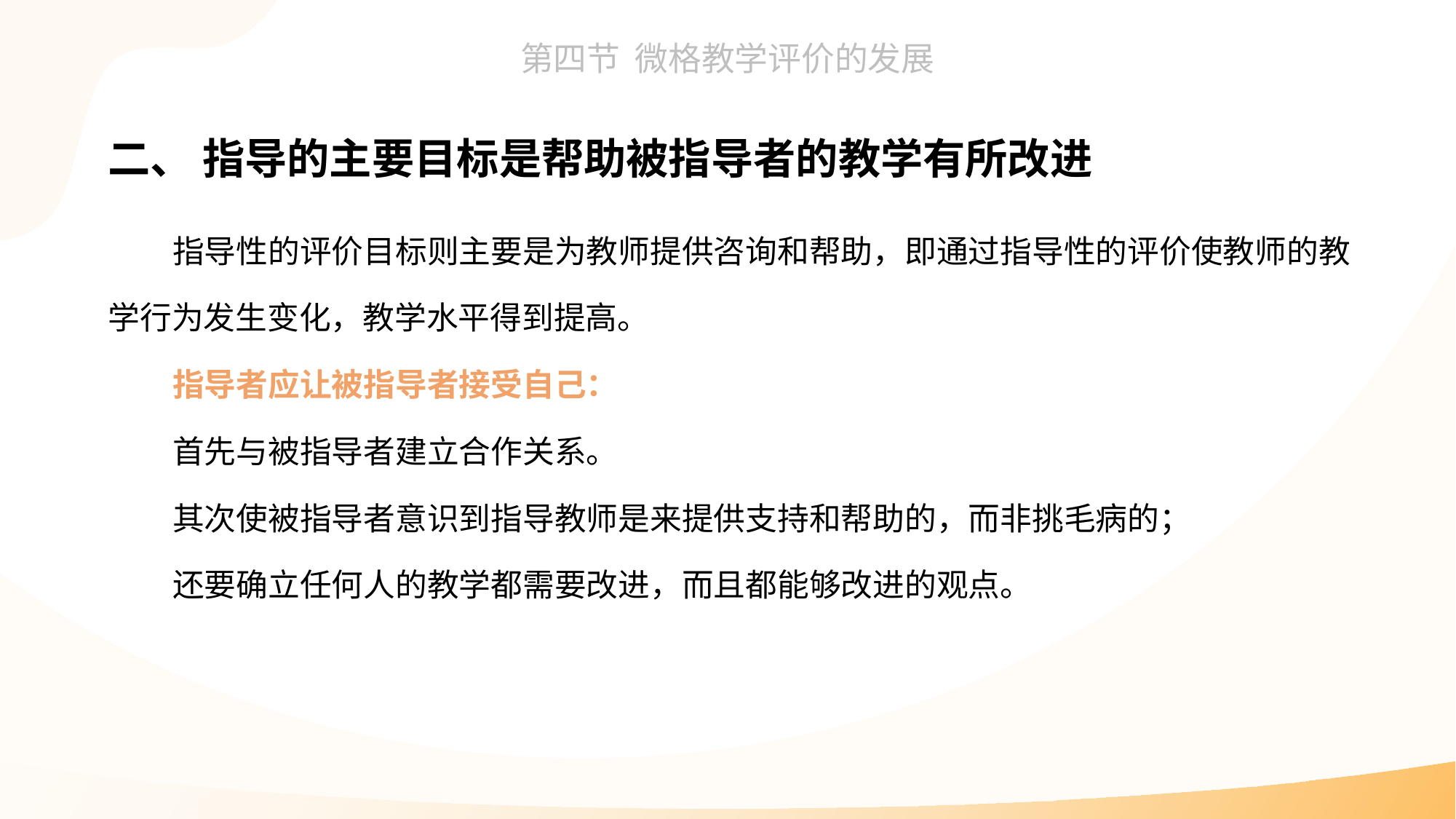

二、 指导的主要目标是帮助被指导者的教学有所改进
指导性的评价目标则主要是为教师提供咨询和帮助，即通过指导性的评价使教师的教学行为发生变化，教学水平得到提高。
指导者应让被指导者接受自己：
首先与被指导者建立合作关系。
其次使被指导者意识到指导教师是来提供支持和帮助的，而非挑毛病的；
还要确立任何人的教学都需要改进，而且都能够改进的观点。